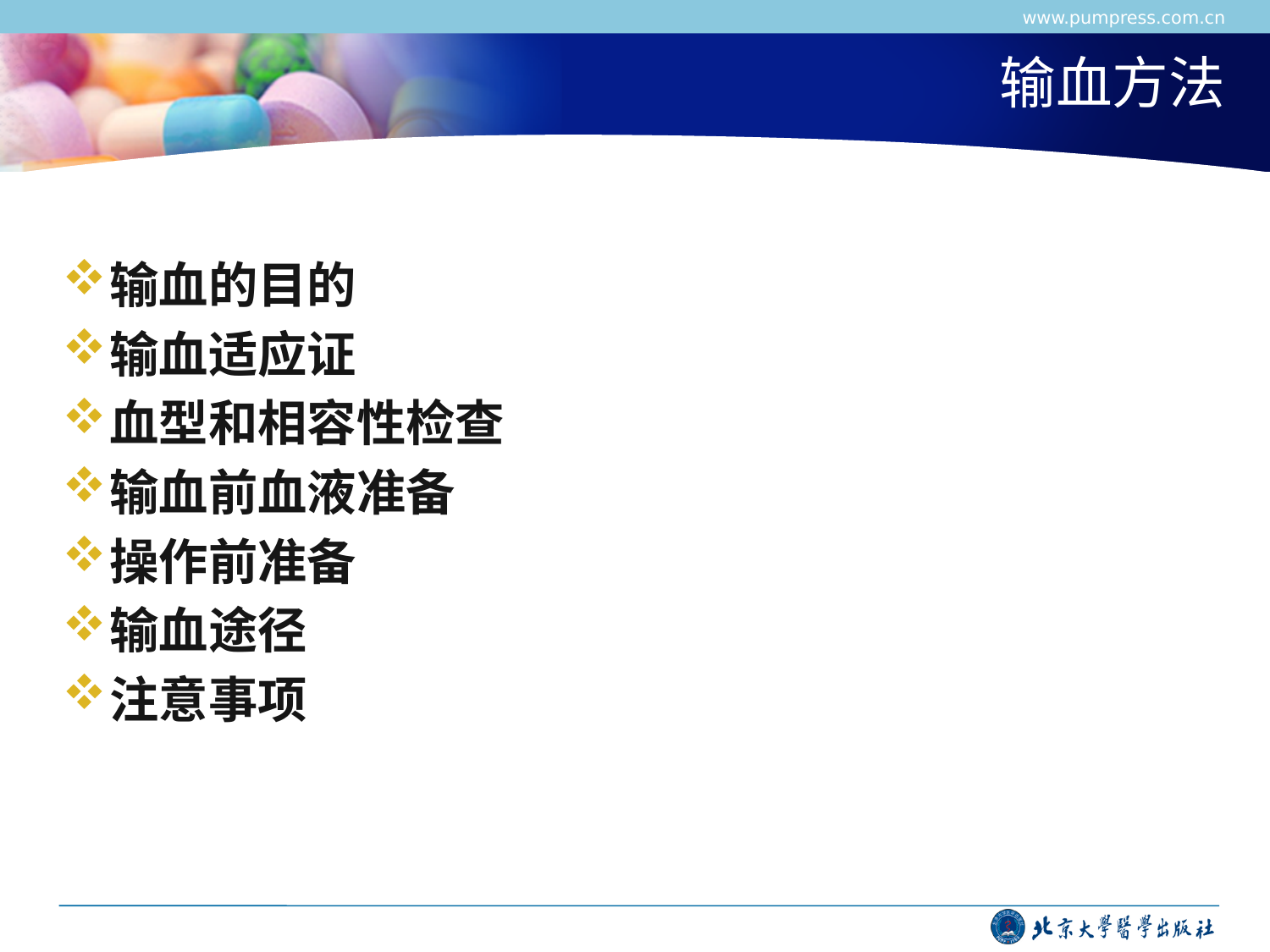

www.pumpress.com.cn
# 输血方法

输血的目的
输血适应证
血型和相容性检查
输血前血液准备
操作前准备
输血途径
注意事项